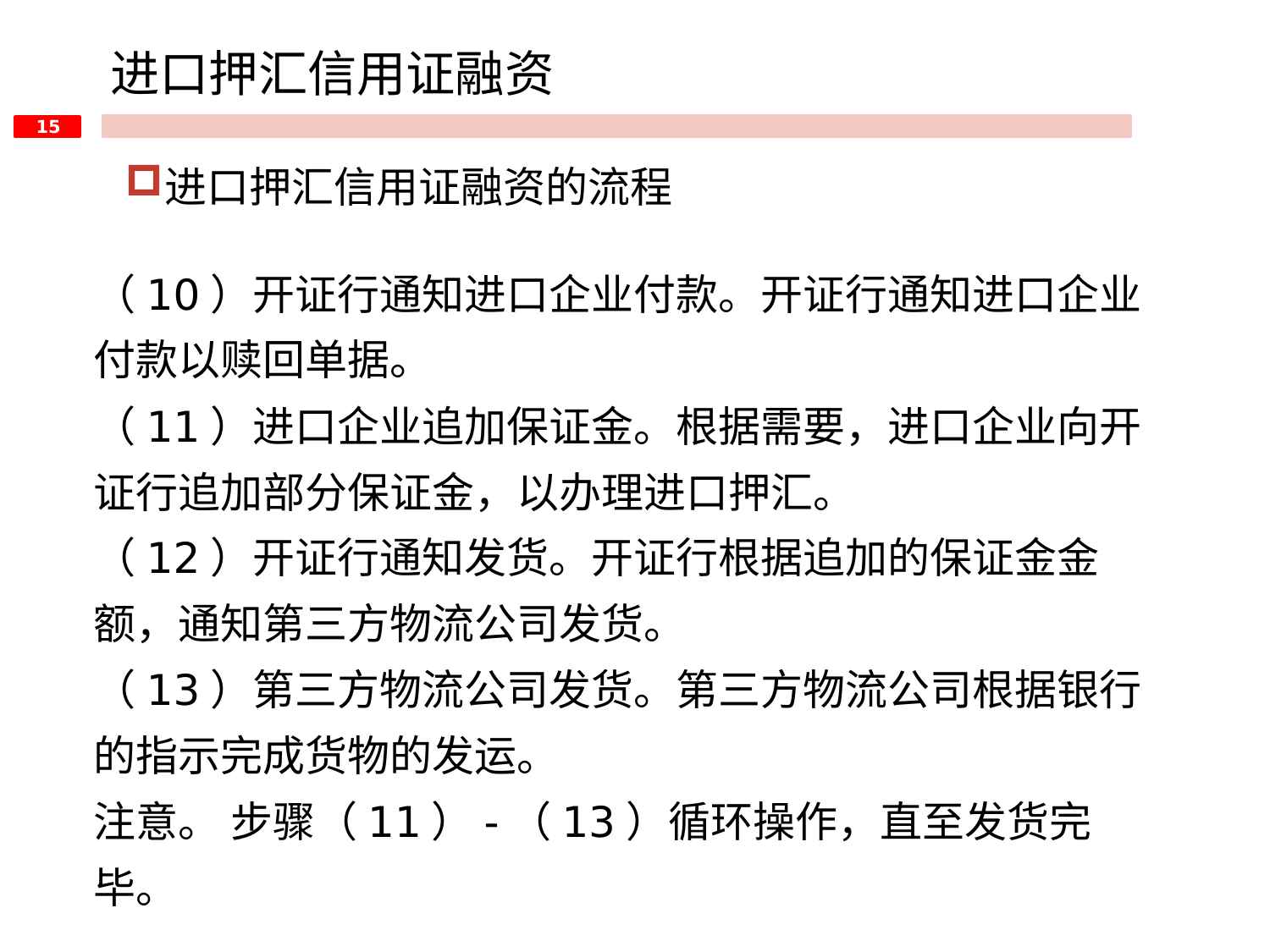

进口押汇信用证融资
15
进口押汇信用证融资的流程

（10）开证行通知进口企业付款。开证行通知进口企业付款以赎回单据。
（11）进口企业追加保证金。根据需要，进口企业向开证行追加部分保证金，以办理进口押汇。
（12）开证行通知发货。开证行根据追加的保证金金额，通知第三方物流公司发货。
（13）第三方物流公司发货。第三方物流公司根据银行的指示完成货物的发运。
注意。 步骤（11）-（13）循环操作，直至发货完毕。